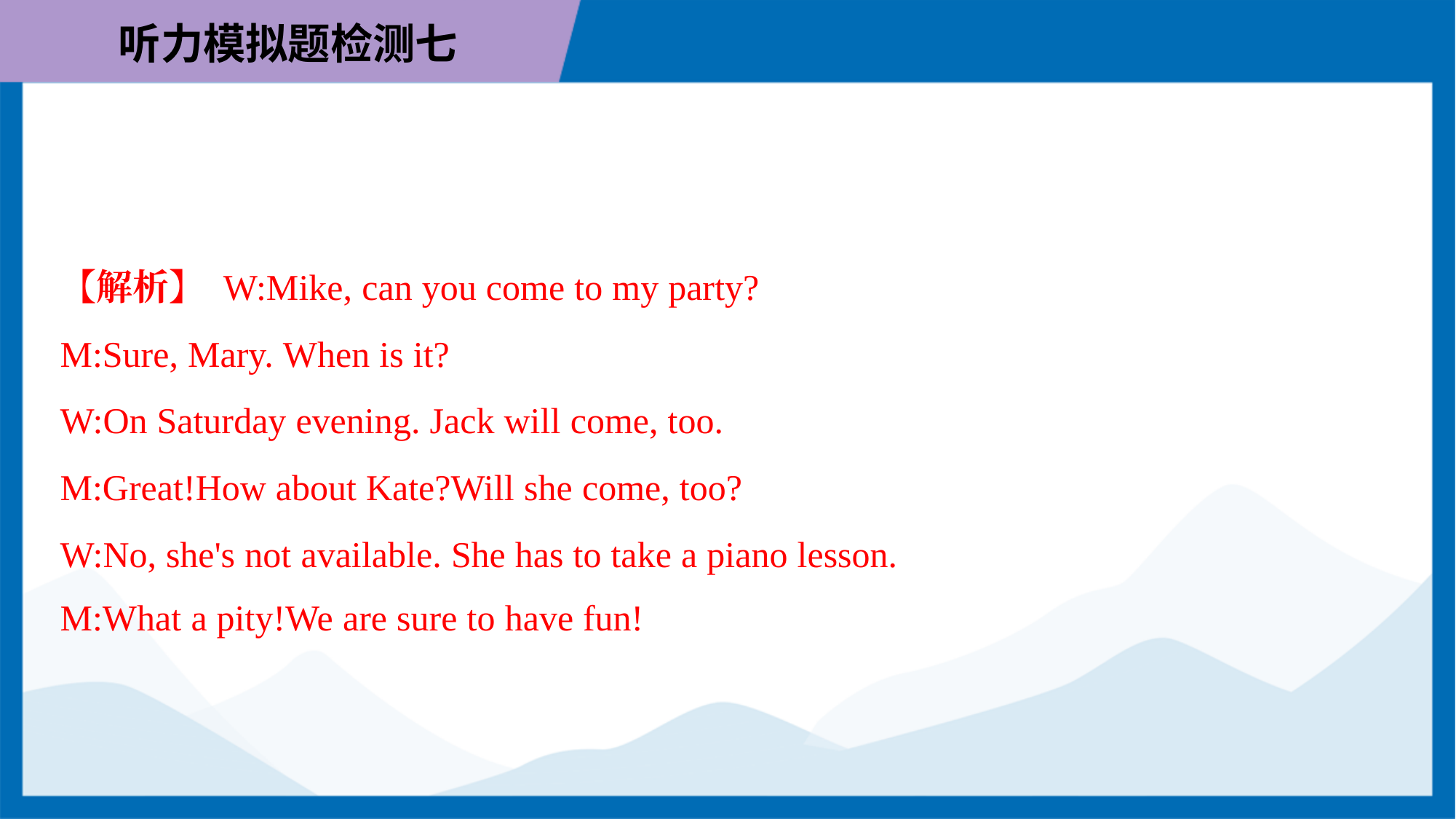

【解析】 W:Mike, can you come to my party?
M:Sure, Mary. When is it?
W:On Saturday evening. Jack will come, too.
M:Great!How about Kate?Will she come, too?
W:No, she's not available. She has to take a piano lesson.
M:What a pity!We are sure to have fun!